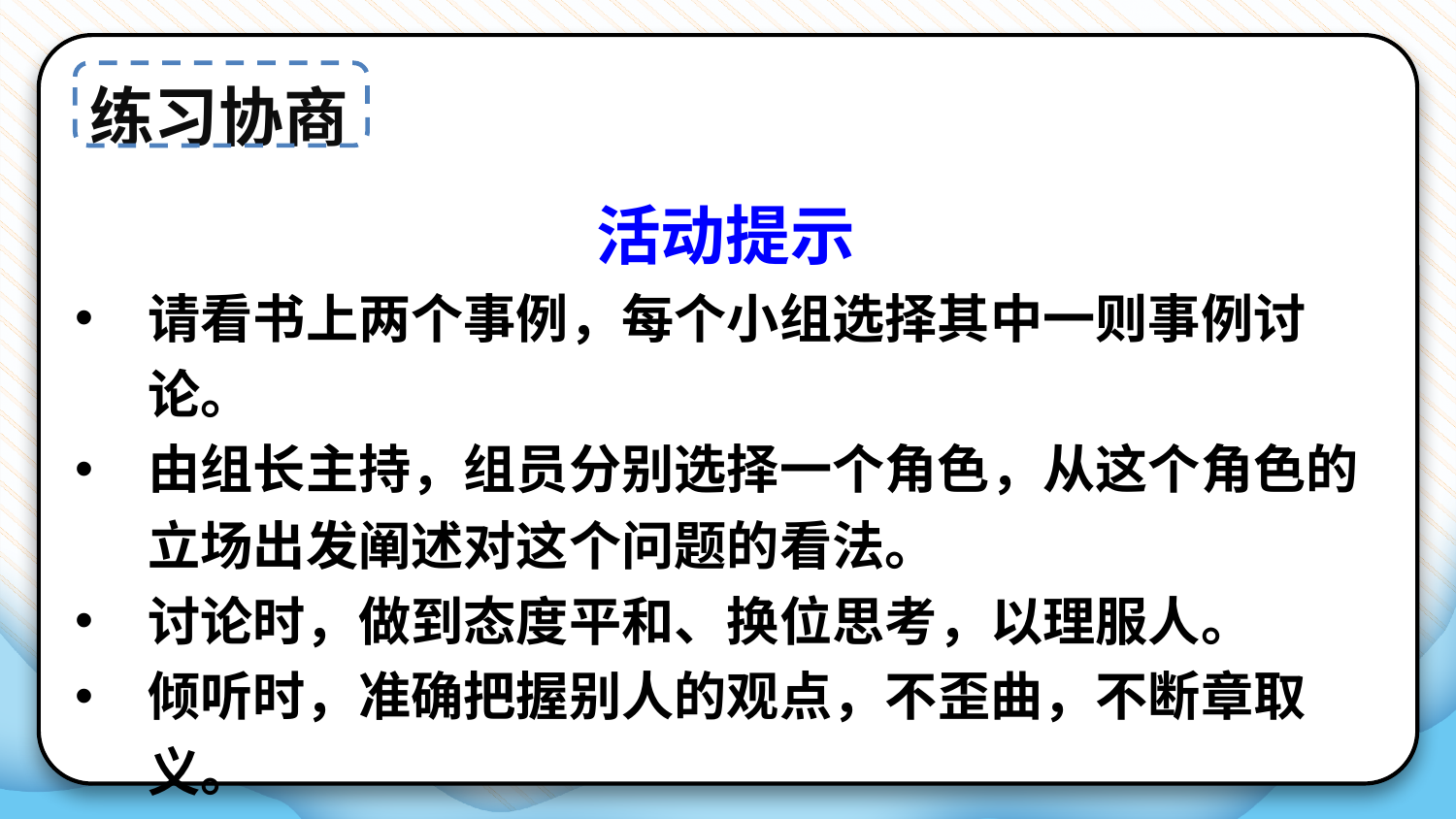

练习协商

活动提示
请看书上两个事例，每个小组选择其中一则事例讨论。
由组长主持，组员分别选择一个角色，从这个角色的立场出发阐述对这个问题的看法。
讨论时，做到态度平和、换位思考，以理服人。
倾听时，准确把握别人的观点，不歪曲，不断章取义。